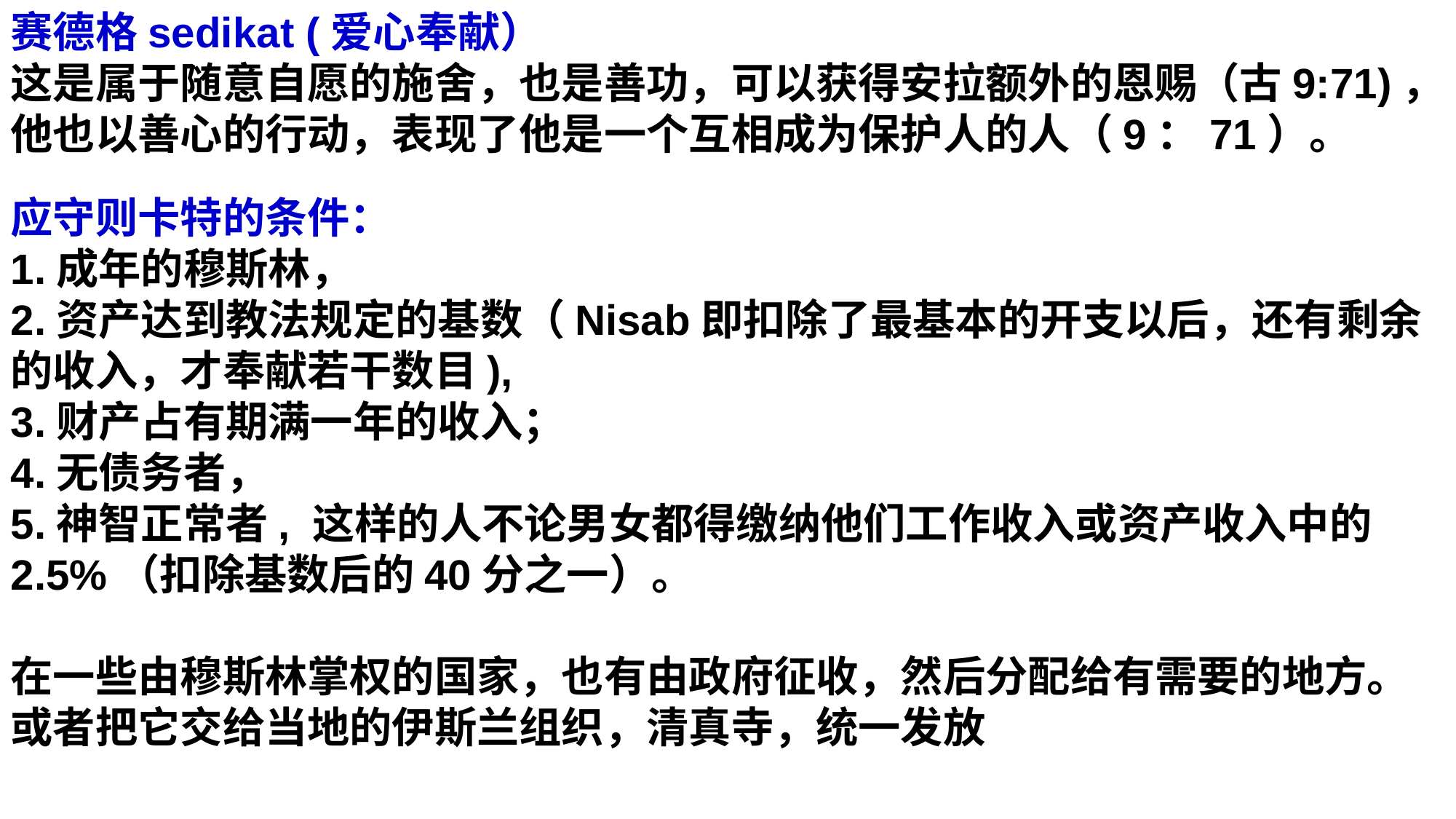

赛德格sedikat (爱心奉献）
这是属于随意自愿的施舍，也是善功，可以获得安拉额外的恩赐（古9:71)，他也以善心的行动，表现了他是一个互相成为保护人的人（9：71）。

应守则卡特的条件：
1.成年的穆斯林，
2.资产达到教法规定的基数（Nisab即扣除了最基本的开支以后，还有剩余的收入，才奉献若干数目),
3.财产占有期满一年的收入；
4.无债务者，
5.神智正常者, 这样的人不论男女都得缴纳他们工作收入或资产收入中的2.5%（扣除基数后的40分之一）。

在一些由穆斯林掌权的国家，也有由政府征收，然后分配给有需要的地方。或者把它交给当地的伊斯兰组织，清真寺，统一发放